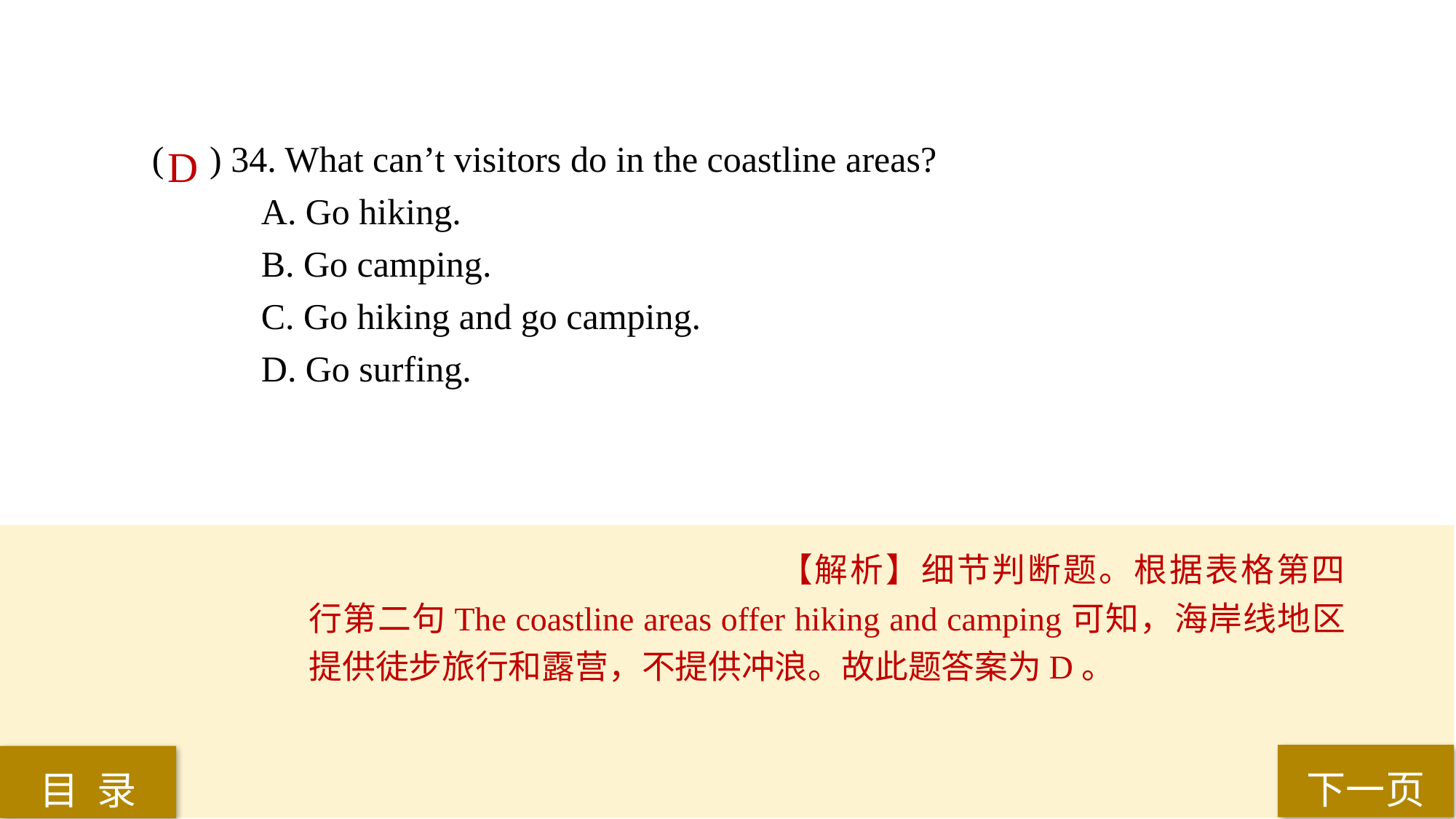

(     ) 34. What can’t visitors do in the coastline areas?
A. Go hiking.
B. Go camping.
C. Go hiking and go camping.
D. Go surfing.
D
【解析】细节判断题。根据表格第四行第二句The coastline areas offer hiking and camping可知，海岸线地区提供徒步旅行和露营，不提供冲浪。故此题答案为D。